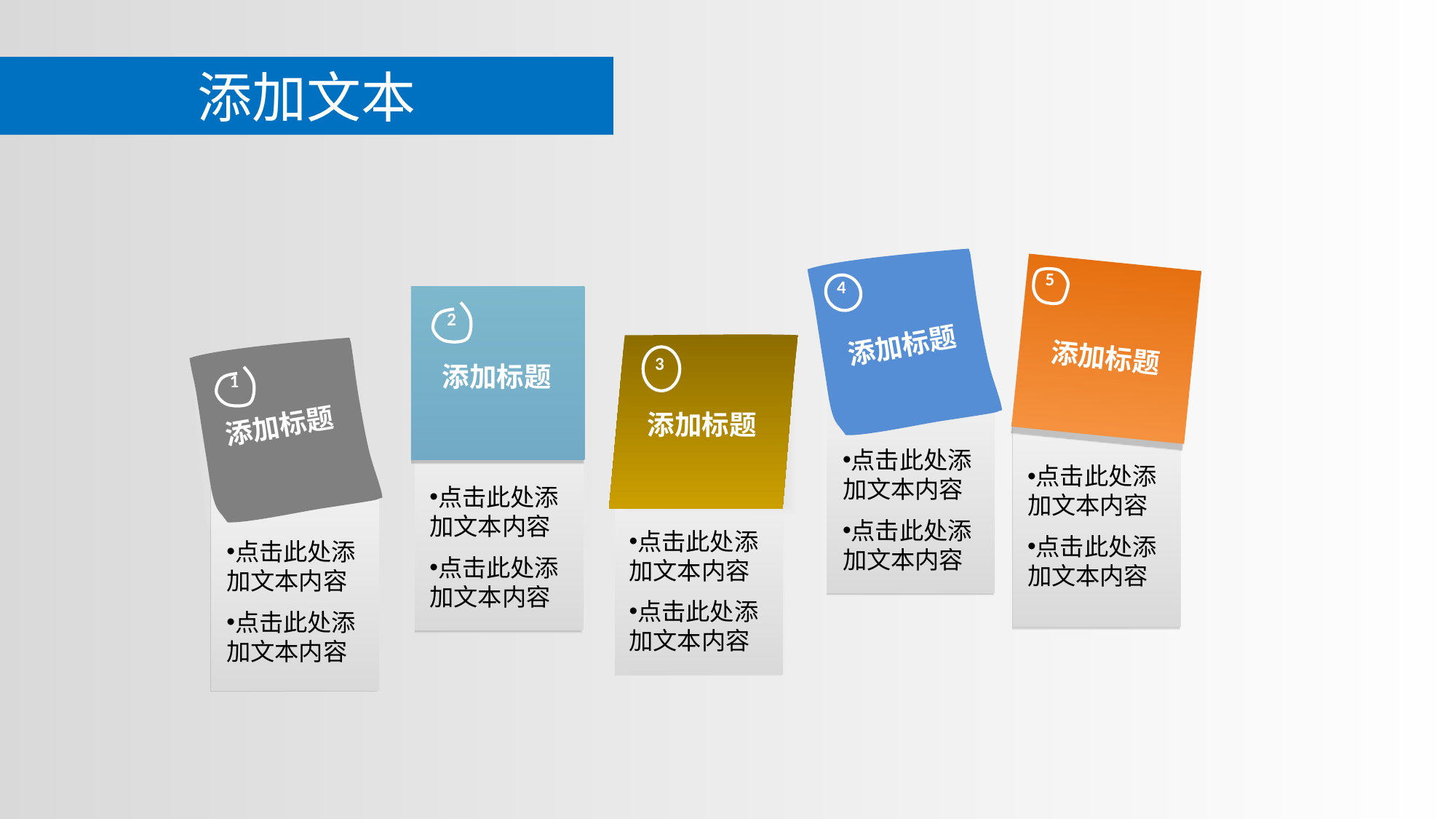

添加文本

4

添加标题

点击此处添加文本内容
点击此处添加文本内容

5

添加标题

点击此处添加文本内容
点击此处添加文本内容

2

添加标题

点击此处添加文本内容
点击此处添加文本内容

3

添加标题

点击此处添加文本内容
点击此处添加文本内容

1

添加标题

点击此处添加文本内容
点击此处添加文本内容